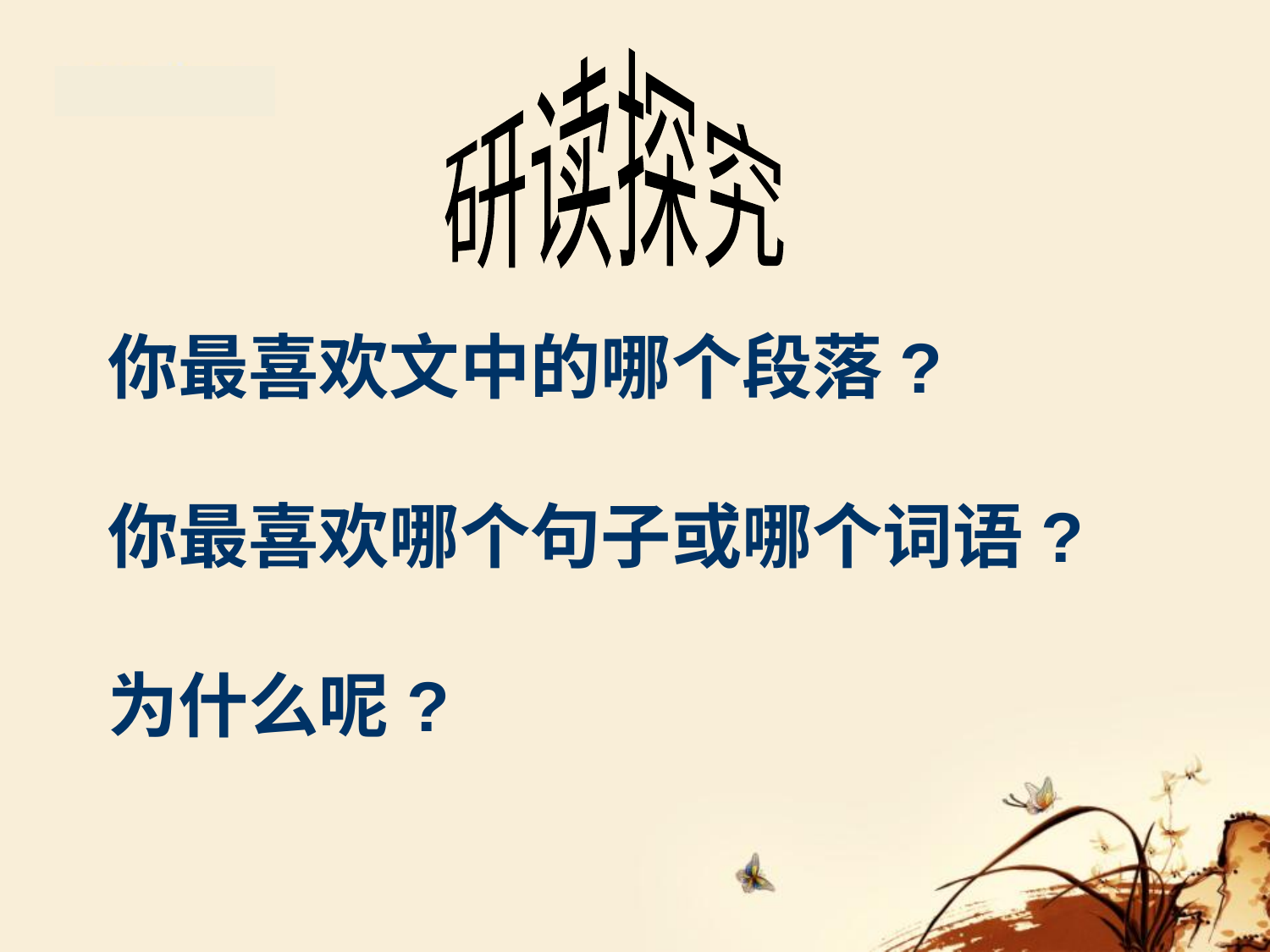

研读探究
你最喜欢文中的哪个段落?

你最喜欢哪个句子或哪个词语?

为什么呢?